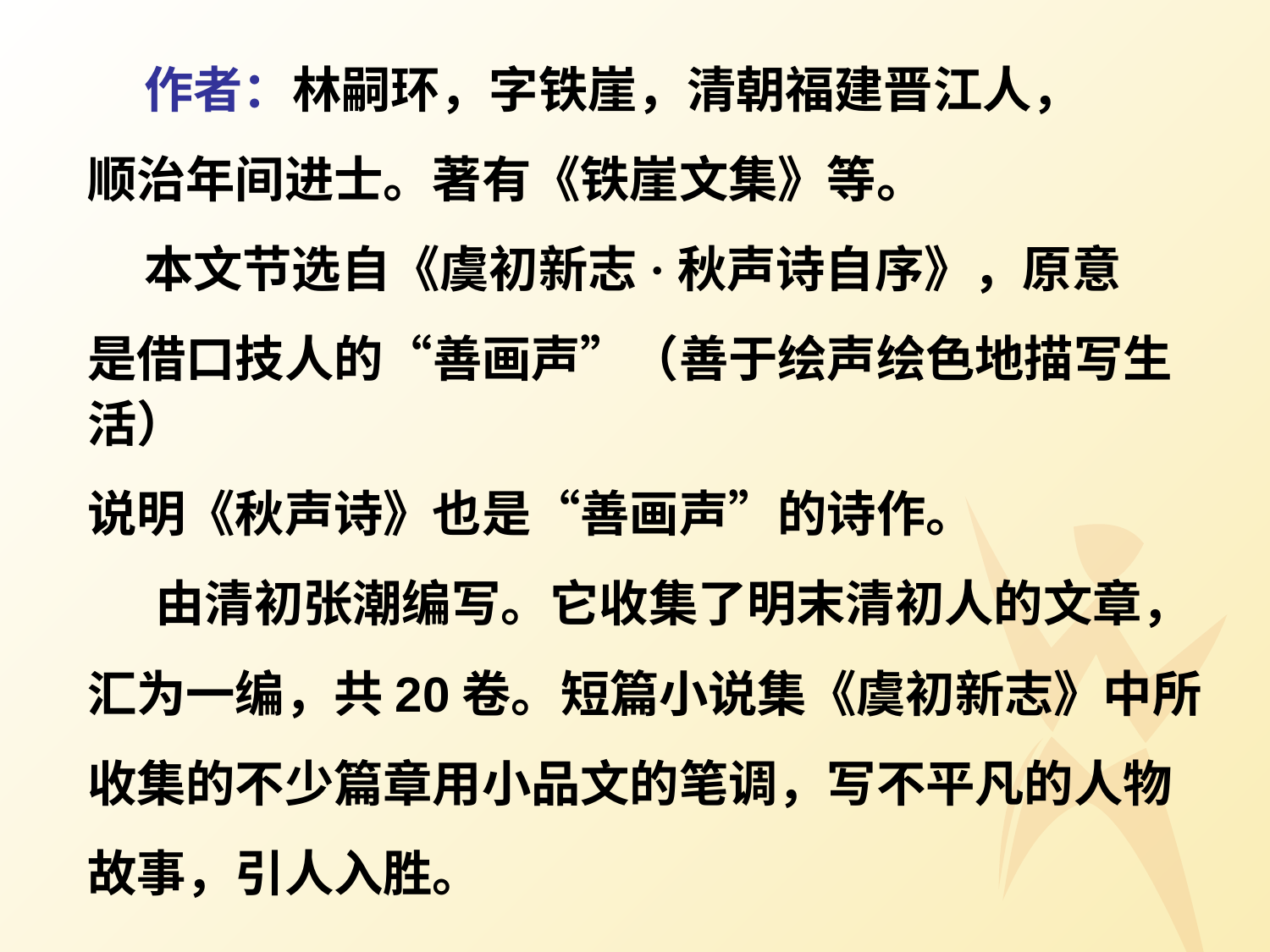

作者：林嗣环，字铁崖，清朝福建晋江人，
顺治年间进士。著有《铁崖文集》等。
    本文节选自《虞初新志·秋声诗自序》，原意
是借口技人的“善画声”（善于绘声绘色地描写生活）
说明《秋声诗》也是“善画声”的诗作。
     由清初张潮编写。它收集了明末清初人的文章，
汇为一编，共20卷。短篇小说集《虞初新志》中所
收集的不少篇章用小品文的笔调，写不平凡的人物
故事，引人入胜。